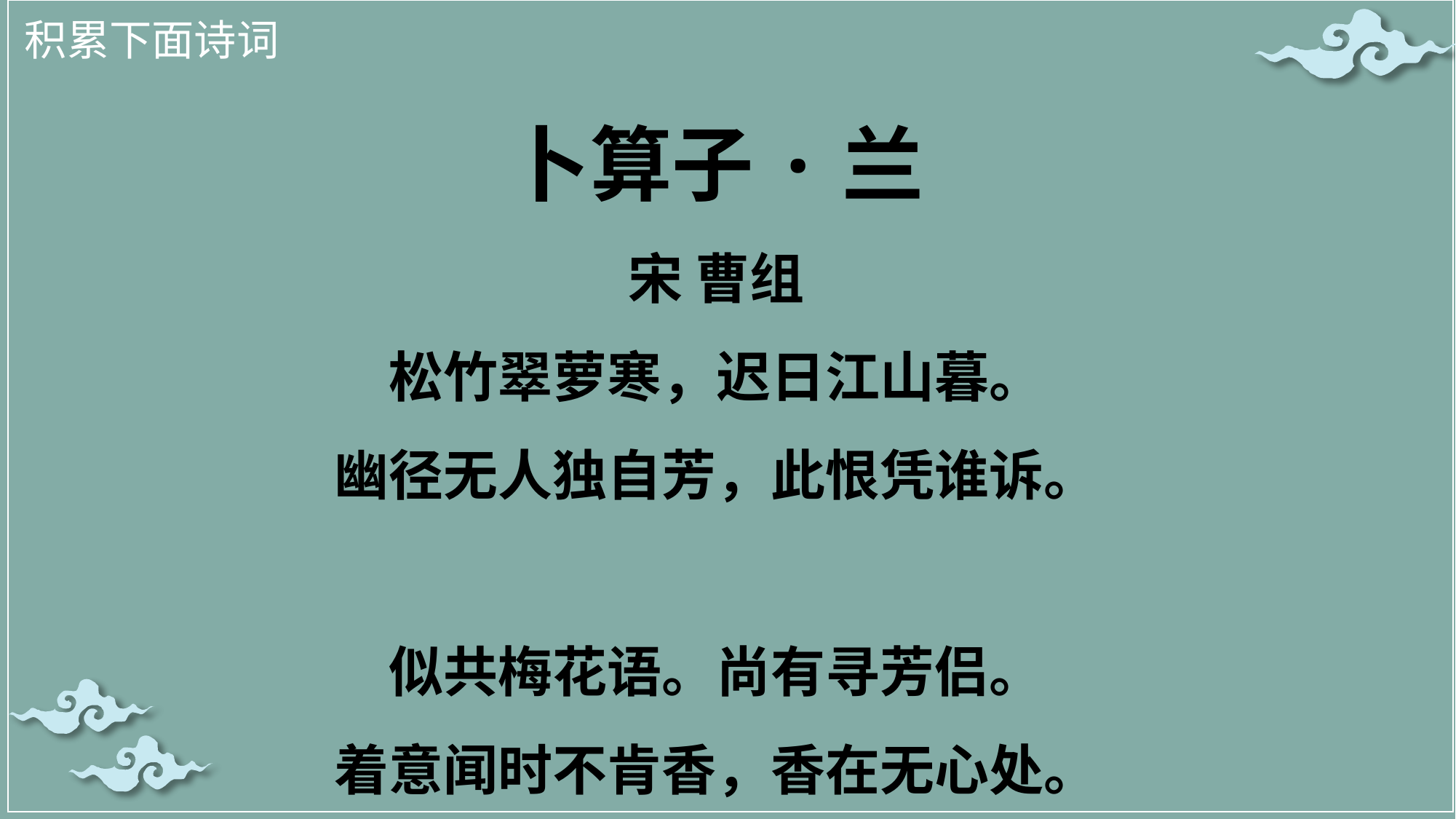

积累下面诗词
卜算子·兰
宋 曹组
松竹翠萝寒，迟日江山暮。
幽径无人独自芳，此恨凭谁诉。

似共梅花语。尚有寻芳侣。
着意闻时不肯香，香在无心处。